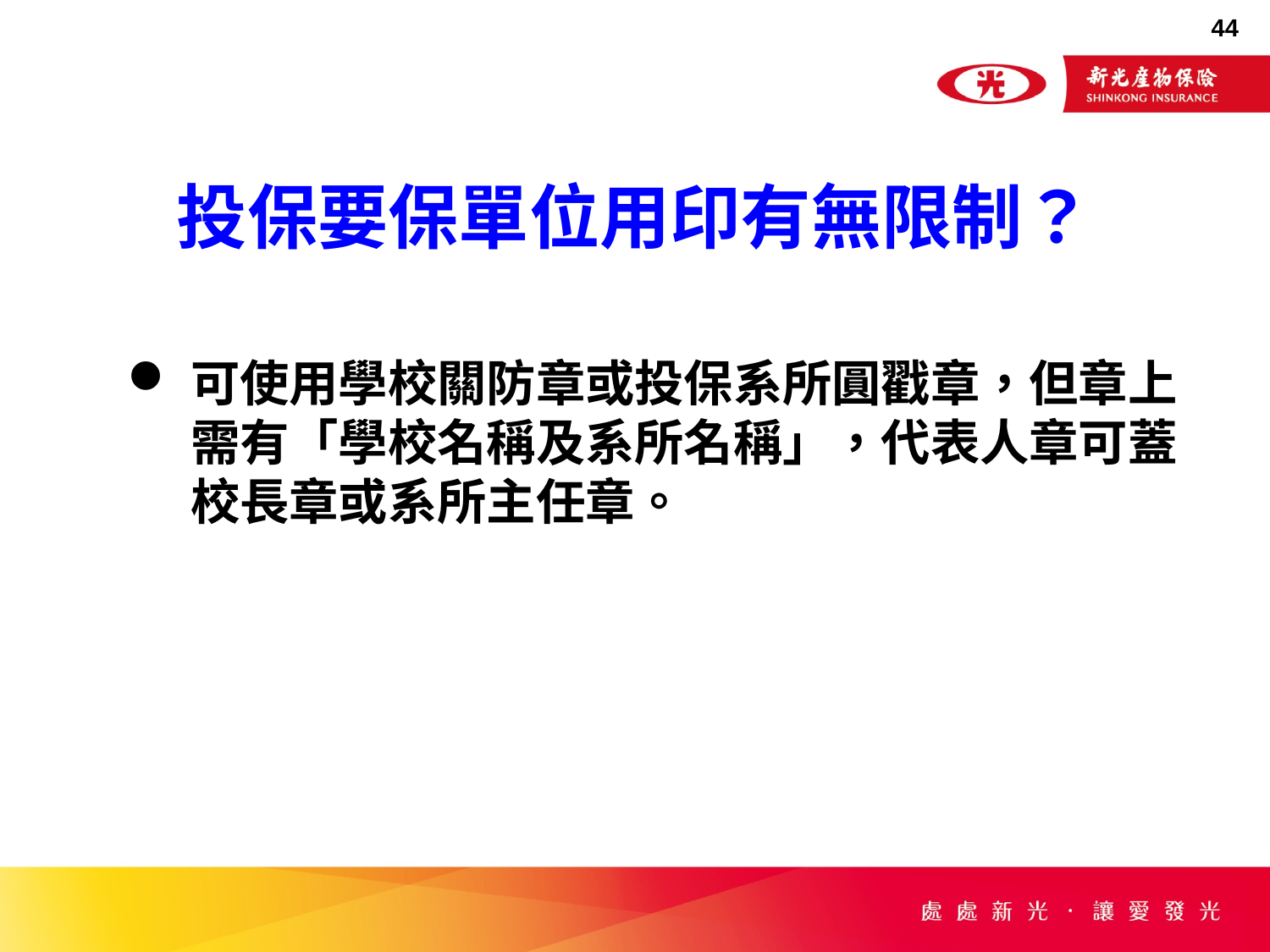

投保要保單位用印有無限制？
可使用學校關防章或投保系所圓戳章，但章上需有「學校名稱及系所名稱」，代表人章可蓋校長章或系所主任章。